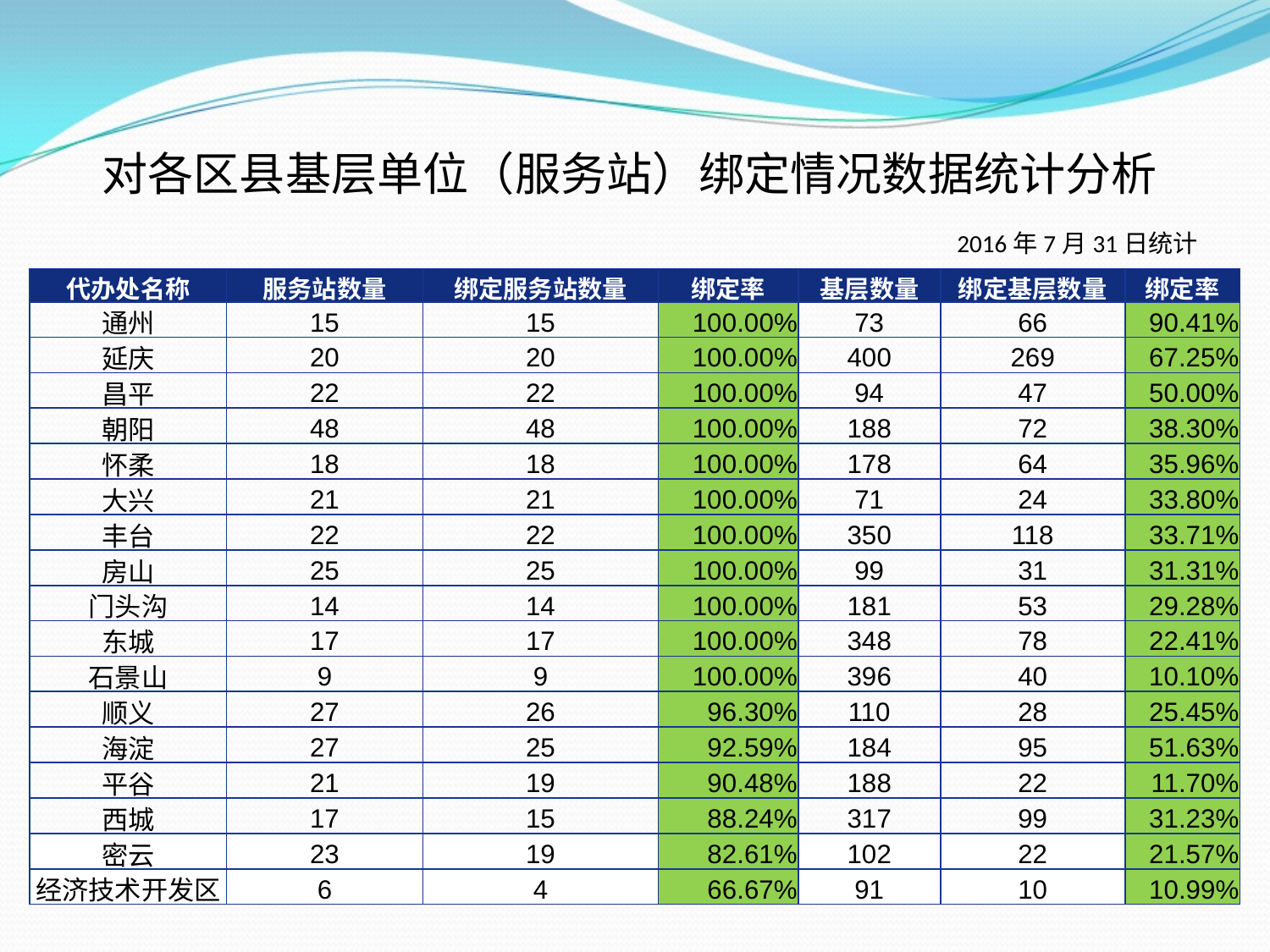

对各区县基层单位（服务站）绑定情况数据统计分析
2016年7月31日统计
| 代办处名称 | 服务站数量 | 绑定服务站数量 | 绑定率 | 基层数量 | 绑定基层数量 | 绑定率 |
| --- | --- | --- | --- | --- | --- | --- |
| 通州 | 15 | 15 | 100.00% | 73 | 66 | 90.41% |
| 延庆 | 20 | 20 | 100.00% | 400 | 269 | 67.25% |
| 昌平 | 22 | 22 | 100.00% | 94 | 47 | 50.00% |
| 朝阳 | 48 | 48 | 100.00% | 188 | 72 | 38.30% |
| 怀柔 | 18 | 18 | 100.00% | 178 | 64 | 35.96% |
| 大兴 | 21 | 21 | 100.00% | 71 | 24 | 33.80% |
| 丰台 | 22 | 22 | 100.00% | 350 | 118 | 33.71% |
| 房山 | 25 | 25 | 100.00% | 99 | 31 | 31.31% |
| 门头沟 | 14 | 14 | 100.00% | 181 | 53 | 29.28% |
| 东城 | 17 | 17 | 100.00% | 348 | 78 | 22.41% |
| 石景山 | 9 | 9 | 100.00% | 396 | 40 | 10.10% |
| 顺义 | 27 | 26 | 96.30% | 110 | 28 | 25.45% |
| 海淀 | 27 | 25 | 92.59% | 184 | 95 | 51.63% |
| 平谷 | 21 | 19 | 90.48% | 188 | 22 | 11.70% |
| 西城 | 17 | 15 | 88.24% | 317 | 99 | 31.23% |
| 密云 | 23 | 19 | 82.61% | 102 | 22 | 21.57% |
| 经济技术开发区 | 6 | 4 | 66.67% | 91 | 10 | 10.99% |